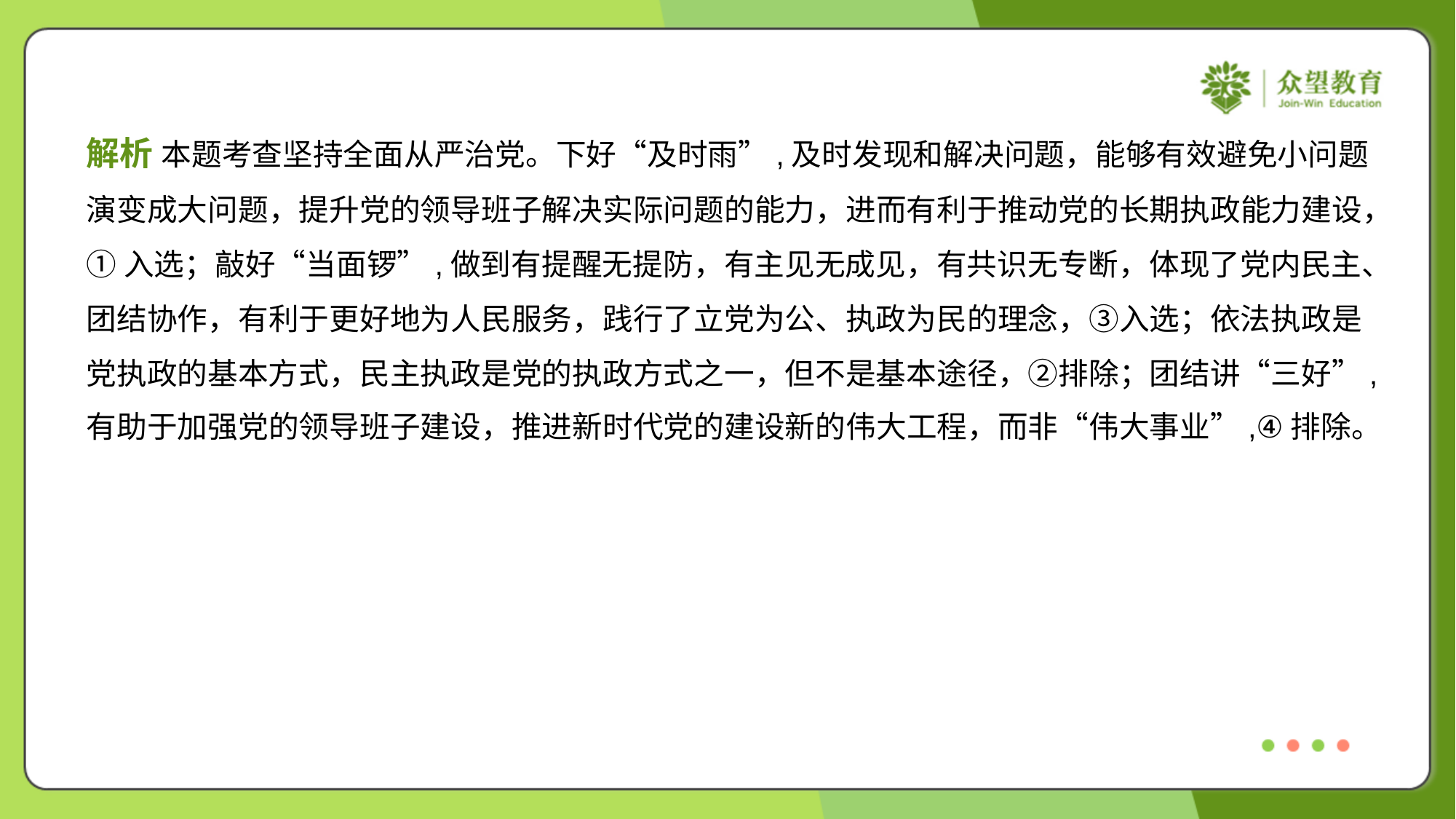

解析 本题考查坚持全面从严治党。下好“及时雨”,及时发现和解决问题，能够有效避免小问题
演变成大问题，提升党的领导班子解决实际问题的能力，进而有利于推动党的长期执政能力建设，
①入选；敲好“当面锣”,做到有提醒无提防，有主见无成见，有共识无专断，体现了党内民主、
团结协作，有利于更好地为人民服务，践行了立党为公、执政为民的理念，③入选；依法执政是
党执政的基本方式，民主执政是党的执政方式之一，但不是基本途径，②排除；团结讲“三好”,
有助于加强党的领导班子建设，推进新时代党的建设新的伟大工程，而非“伟大事业”,④排除。